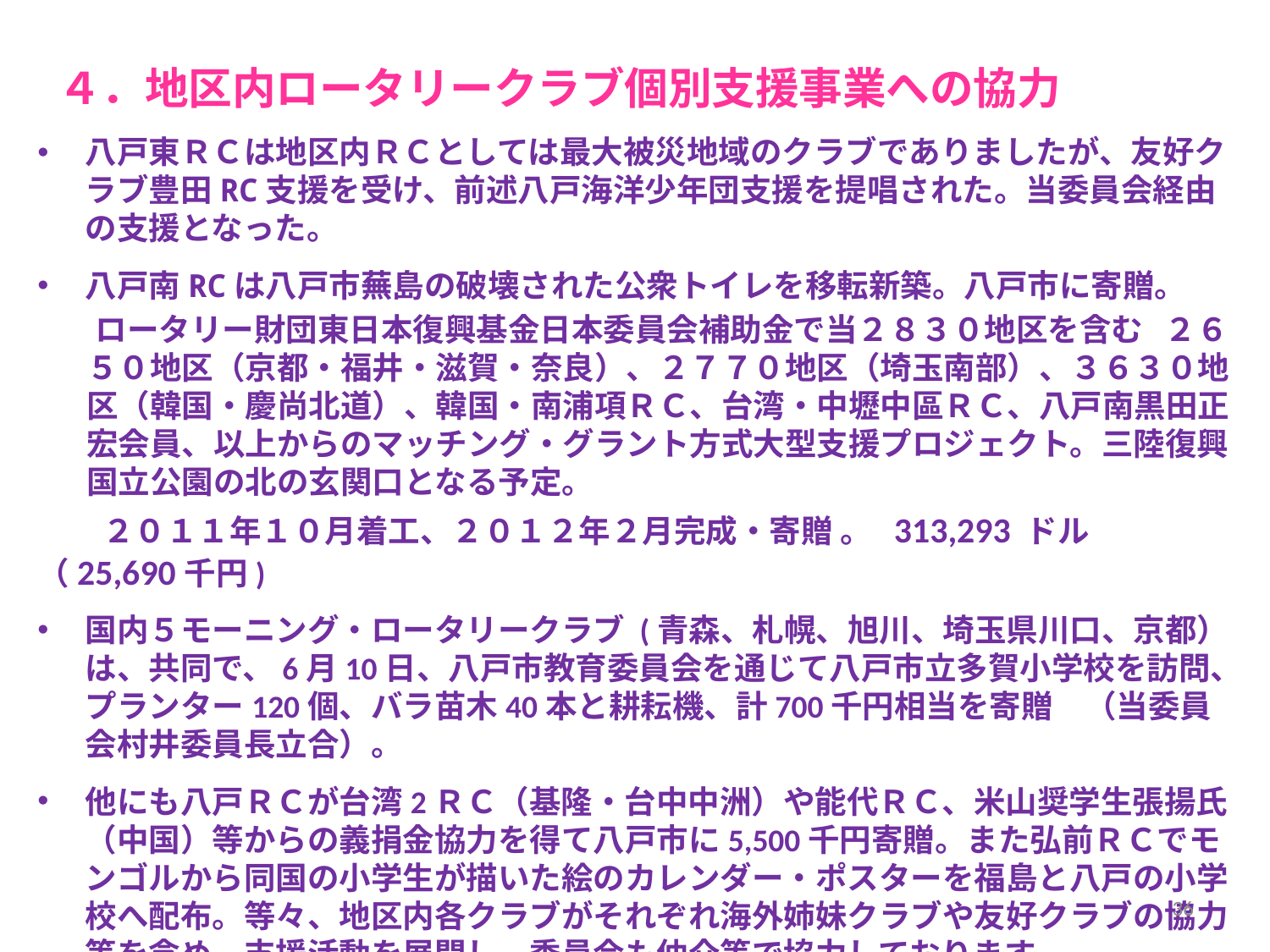

# ４．地区内ロータリークラブ個別支援事業への協力
八戸東ＲＣは地区内ＲＣとしては最大被災地域のクラブでありましたが、友好クラブ豊田RC支援を受け、前述八戸海洋少年団支援を提唱された。当委員会経由の支援となった。

八戸南RCは八戸市蕪島の破壊された公衆トイレを移転新築。八戸市に寄贈。
       ロータリー財団東日本復興基金日本委員会補助金で当２８３０地区を含む   ２６５０地区（京都・福井・滋賀・奈良）、２７７０地区（埼玉南部）、３６３０地区（韓国・慶尚北道）、韓国・南浦項ＲＣ、台湾・中壢中區ＲＣ、八戸南黒田正宏会員、以上からのマッチング・グラント方式大型支援プロジェクト。三陸復興国立公園の北の玄関口となる予定。
        ２０１１年１０月着工、２０１２年２月完成・寄贈 。  313,293 ドル （25,690千円)

国内５モーニング・ロータリークラブ (青森、札幌、旭川、埼玉県川口、京都）は、共同で、6月10日、八戸市教育委員会を通じて八戸市立多賀小学校を訪問、プランター120個、バラ苗木40本と耕耘機、計700千円相当を寄贈　（当委員会村井委員長立合）。

他にも八戸ＲＣが台湾2ＲＣ（基隆・台中中洲）や能代ＲＣ、米山奨学生張揚氏（中国）等からの義捐金協力を得て八戸市に5,500千円寄贈。また弘前ＲＣでモンゴルから同国の小学生が描いた絵のカレンダー・ポスターを福島と八戸の小学校へ配布。等々、地区内各クラブがそれぞれ海外姉妹クラブや友好クラブの協力等を含め、支援活動を展開し、委員会も仲介等で協力しております。

36